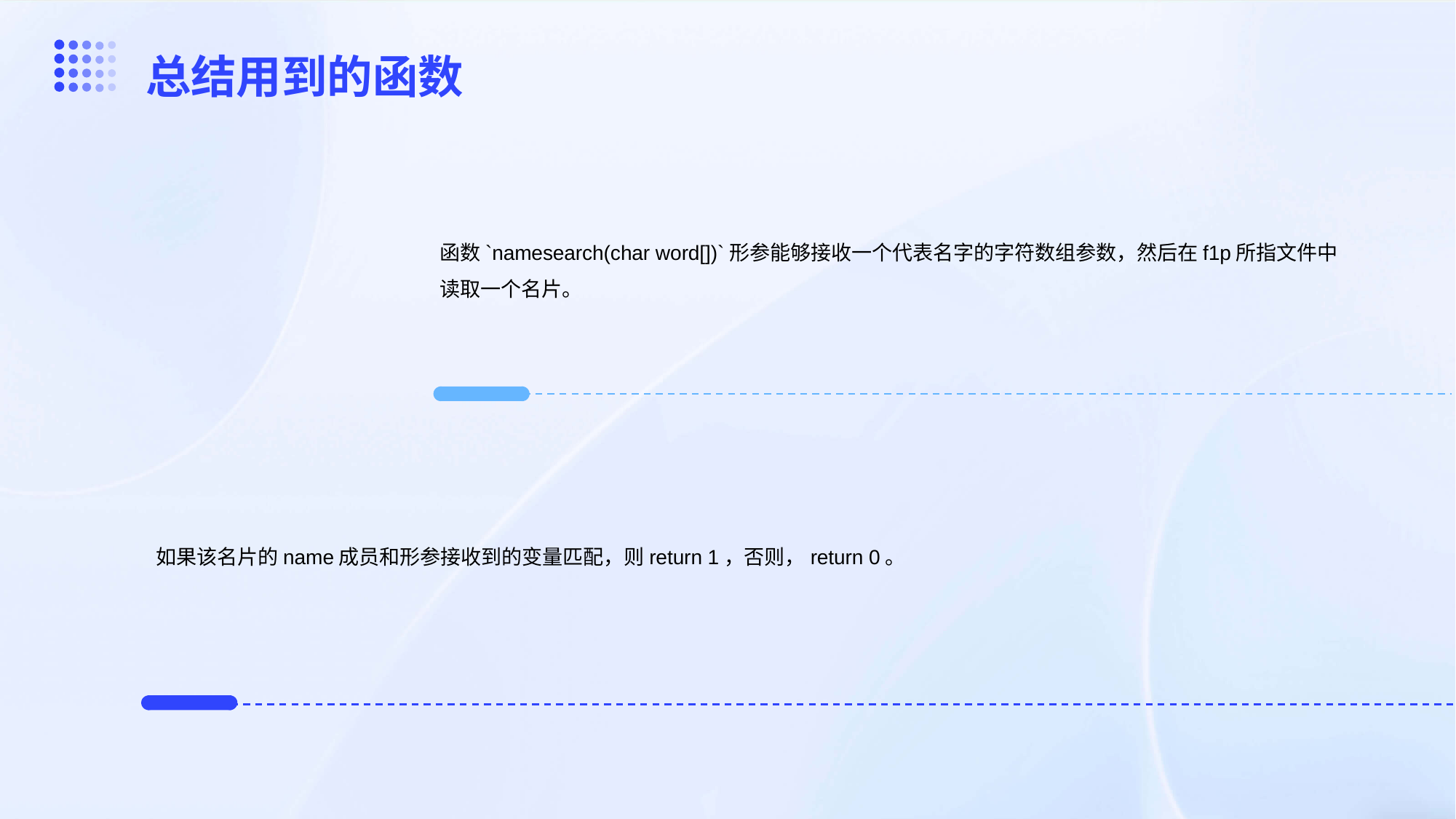

总结用到的函数

函数`namesearch(char word[])`形参能够接收一个代表名字的字符数组参数，然后在f1p所指文件中读取一个名片。

如果该名片的name成员和形参接收到的变量匹配，则return 1，否则，return 0。